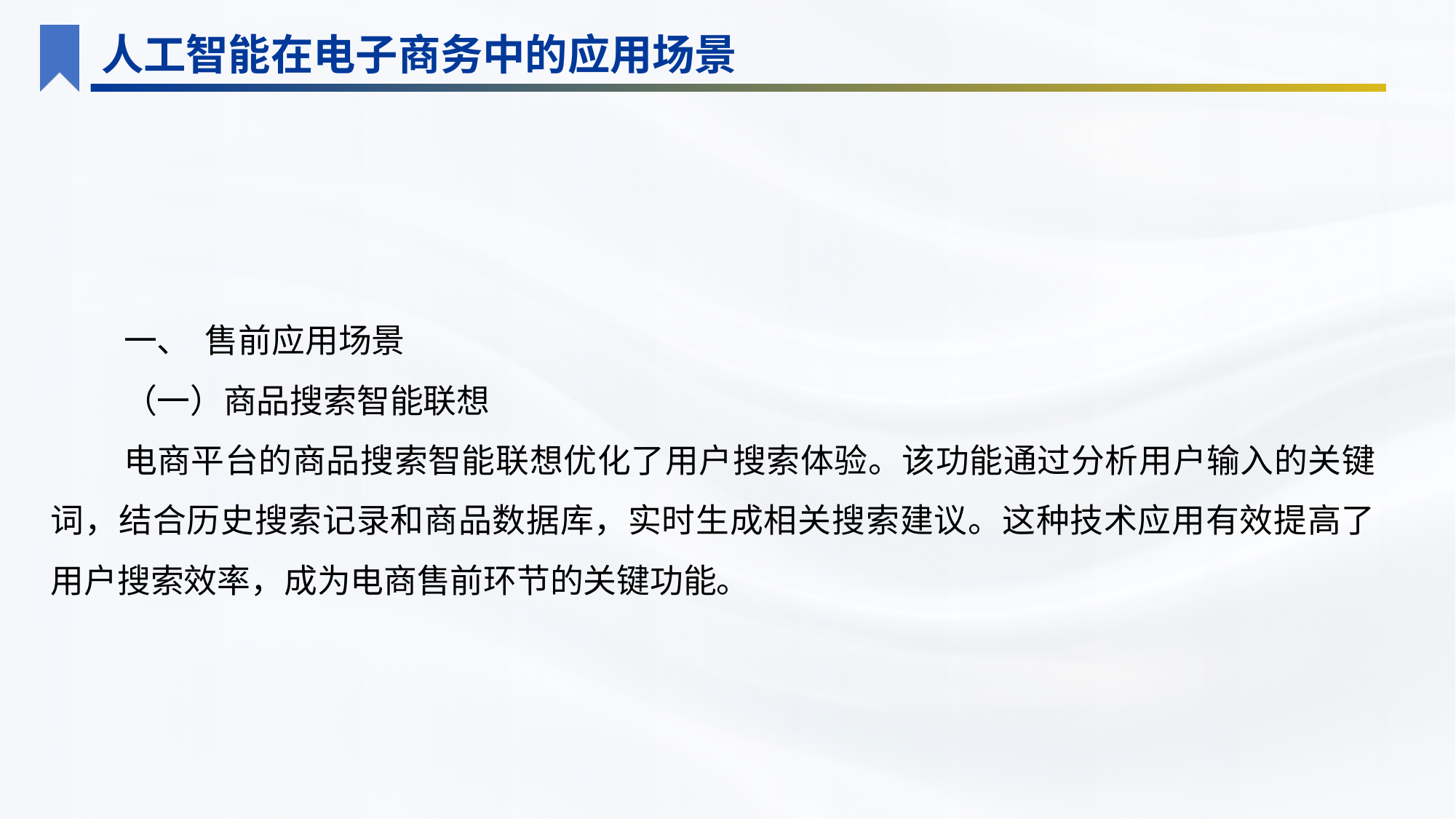

人工智能在电子商务中的应用场景
一、  售前应用场景
（一）商品搜索智能联想
电商平台的商品搜索智能联想优化了用户搜索体验。该功能通过分析用户输入的关键词，结合历史搜索记录和商品数据库，实时生成相关搜索建议。这种技术应用有效提高了用户搜索效率，成为电商售前环节的关键功能。